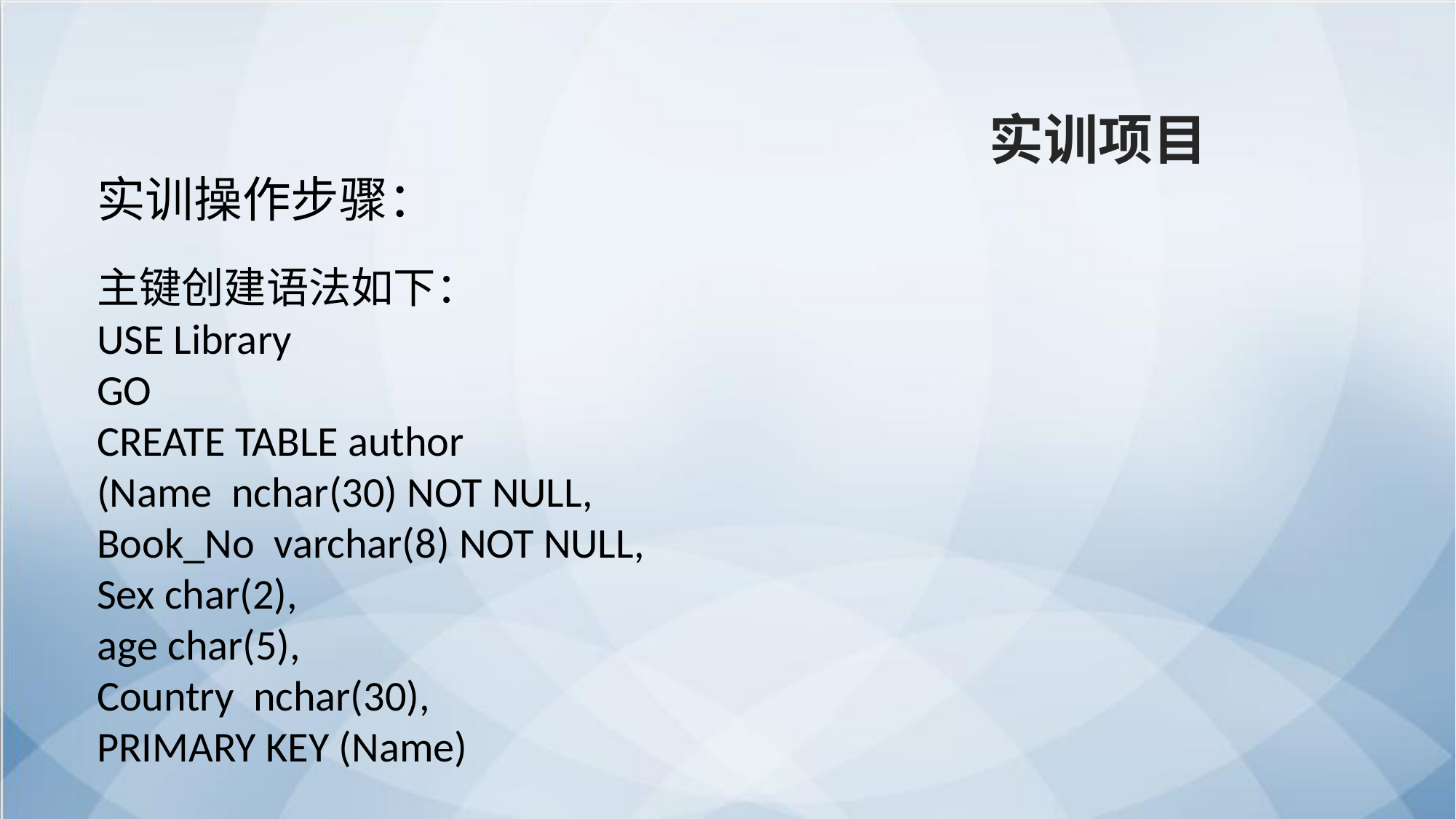

实训项目
实训操作步骤：
主键创建语法如下：
USE Library
GO
CREATE TABLE author
(Name  nchar(30) NOT NULL,
Book_No  varchar(8) NOT NULL,
Sex char(2),
age char(5),
Country  nchar(30),
PRIMARY KEY (Name)